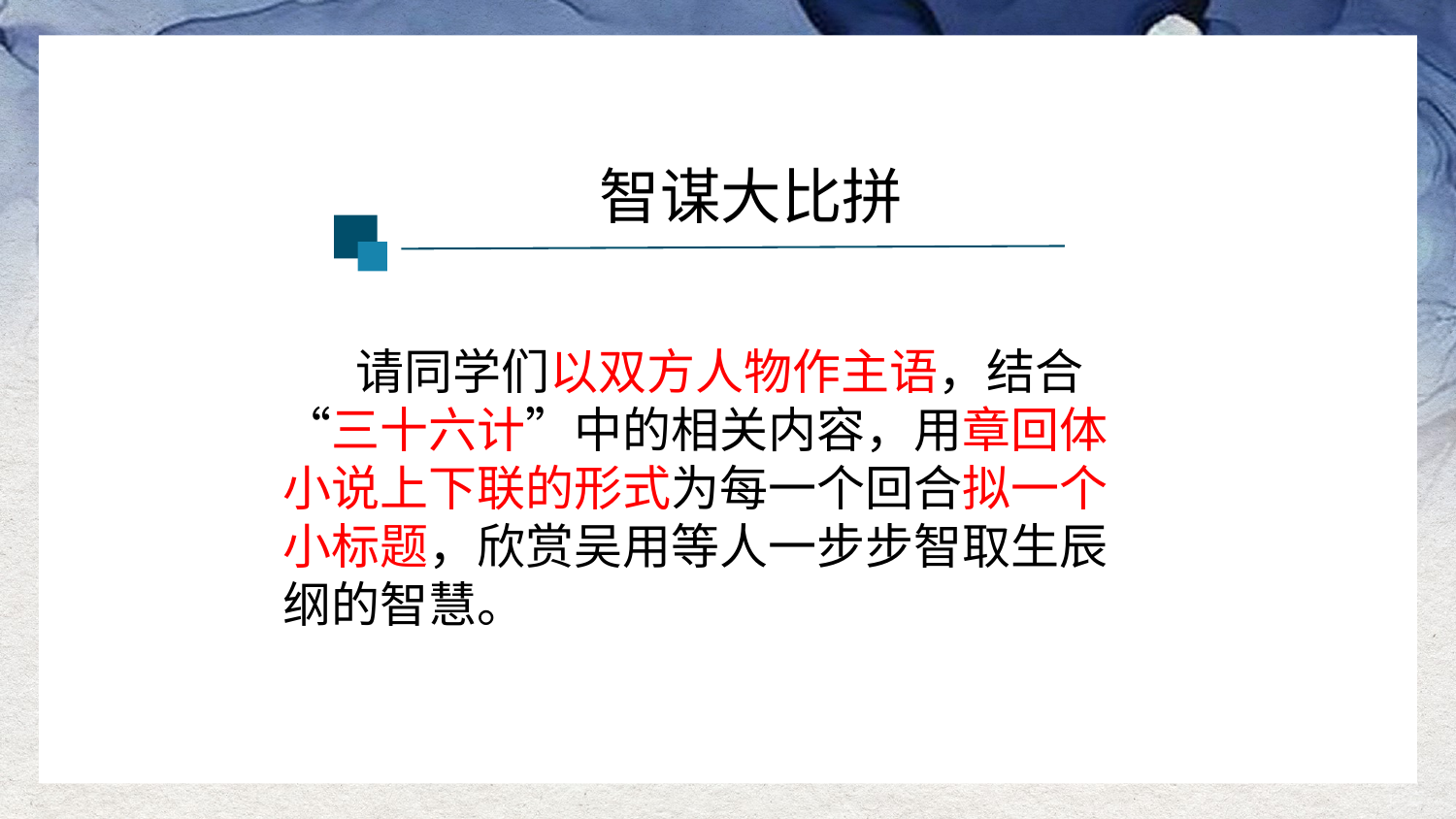

智谋大比拼

请同学们以双方人物作主语，结合“三十六计”中的相关内容，用章回体小说上下联的形式为每一个回合拟一个小标题，欣赏吴用等人一步步智取生辰纲的智慧。